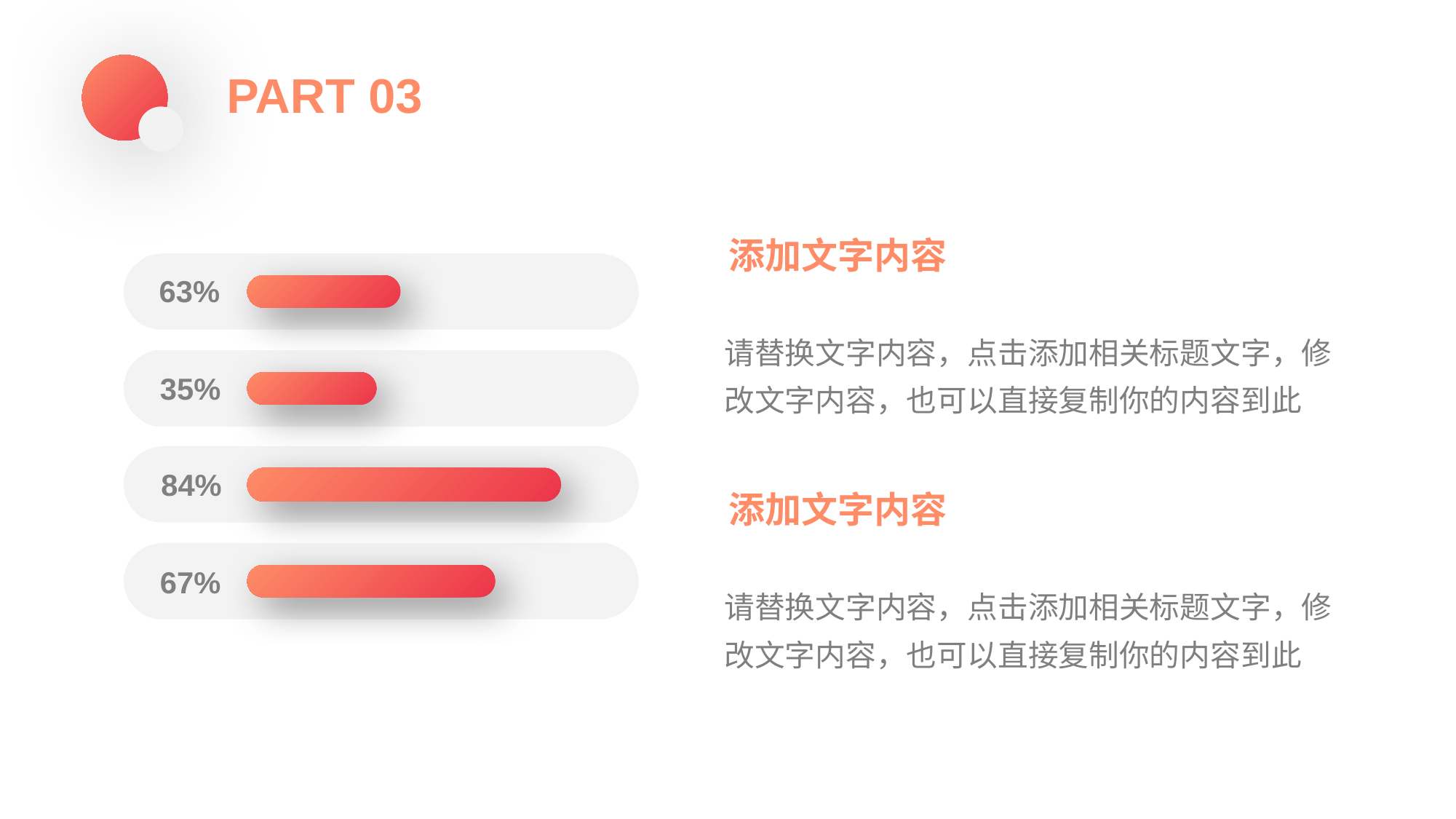

PART 03
添加文字内容

63%

请替换文字内容，点击添加相关标题文字，修改文字内容，也可以直接复制你的内容到此

35%

双击添加文字

84%

添加文字内容

67%

请替换文字内容，点击添加相关标题文字，修改文字内容，也可以直接复制你的内容到此